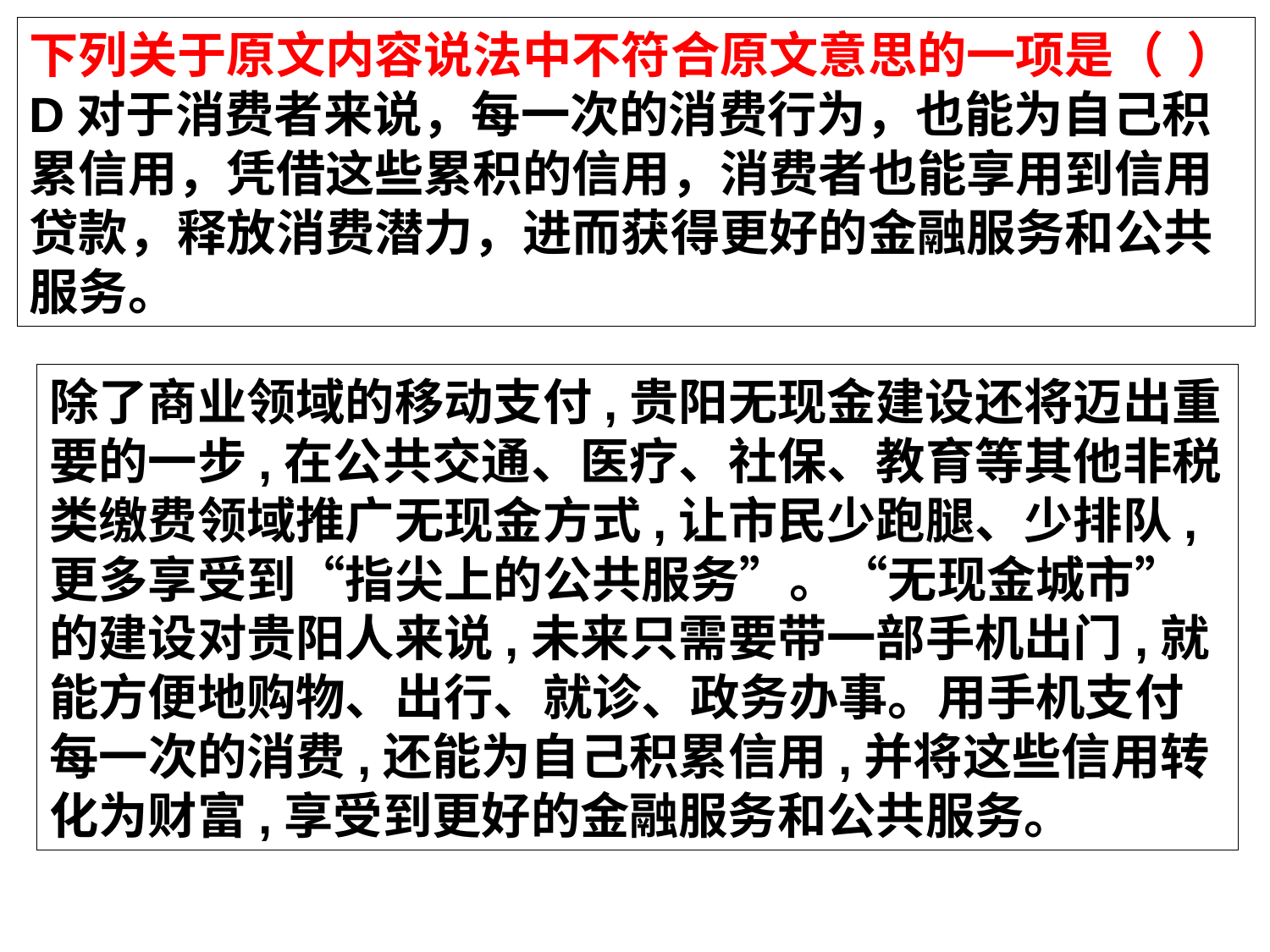

下列关于原文内容说法中不符合原文意思的一项是（  ）
D对于消费者来说，每一次的消费行为，也能为自己积累信用，凭借这些累积的信用，消费者也能享用到信用贷款，释放消费潜力，进而获得更好的金融服务和公共服务。
除了商业领域的移动支付,贵阳无现金建设还将迈出重要的一步,在公共交通、医疗、社保、教育等其他非税类缴费领域推广无现金方式,让市民少跑腿、少排队,更多享受到“指尖上的公共服务”。“无现金城市”的建设对贵阳人来说,未来只需要带一部手机出门,就能方便地购物、出行、就诊、政务办事。用手机支付每一次的消费,还能为自己积累信用,并将这些信用转化为财富,享受到更好的金融服务和公共服务。